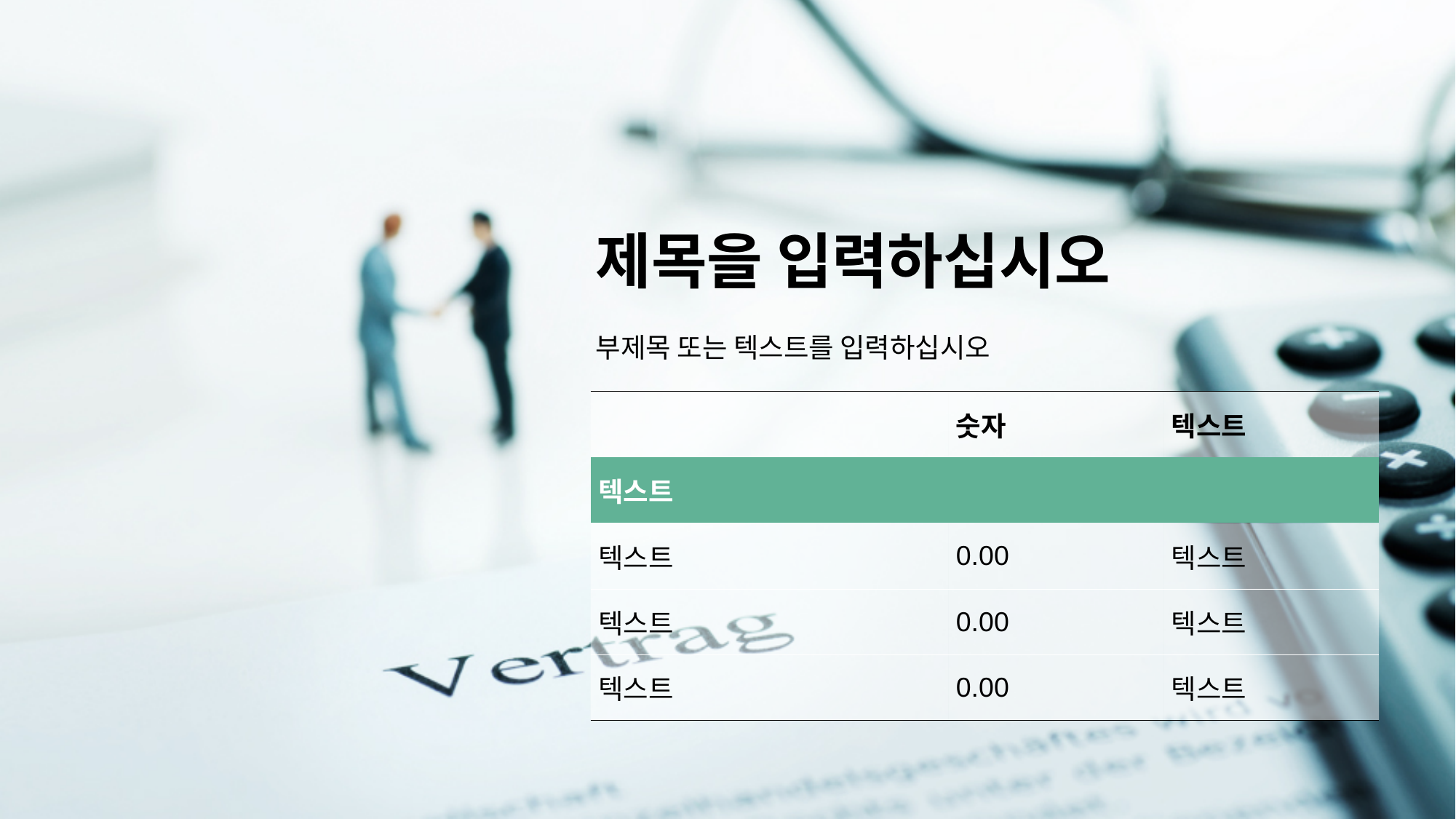

제목을 입력하십시오
부제목 또는 텍스트를 입력하십시오
|  | 숫자 | 텍스트 |
| --- | --- | --- |
| 텍스트 |  |  |
| 텍스트 | 0.00 | 텍스트 |
| 텍스트 | 0.00 | 텍스트 |
| 텍스트 | 0.00 | 텍스트 |